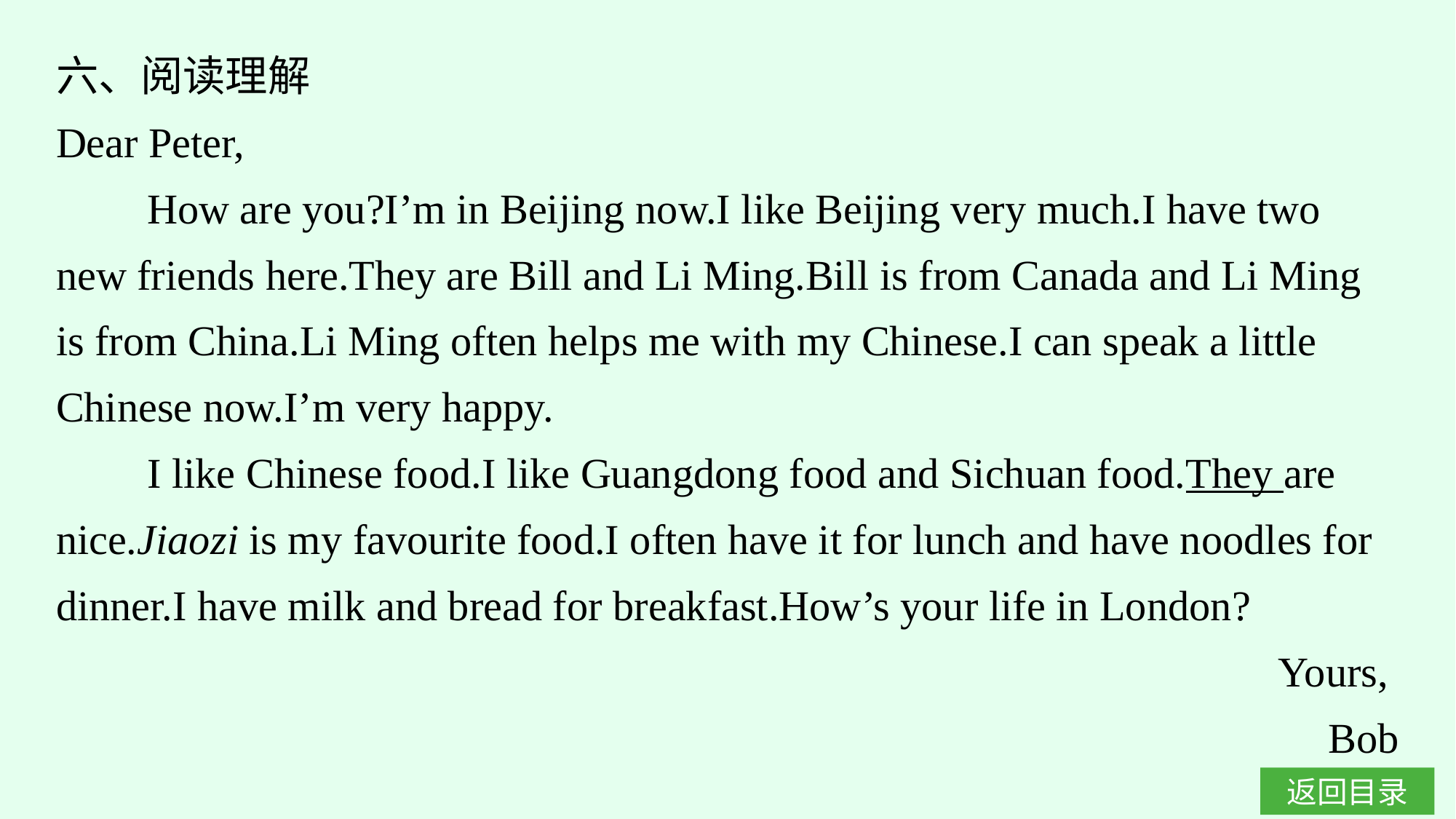

六、阅读理解
Dear Peter,
How are you?I’m in Beijing now.I like Beijing very much.I have two new friends here.They are Bill and Li Ming.Bill is from Canada and Li Ming is from China.Li Ming often helps me with my Chinese.I can speak a little Chinese now.I’m very happy.
I like Chinese food.I like Guangdong food and Sichuan food.They are nice.Jiaozi is my favourite food.I often have it for lunch and have noodles for dinner.I have milk and bread for breakfast.How’s your life in London?
Yours,
Bob